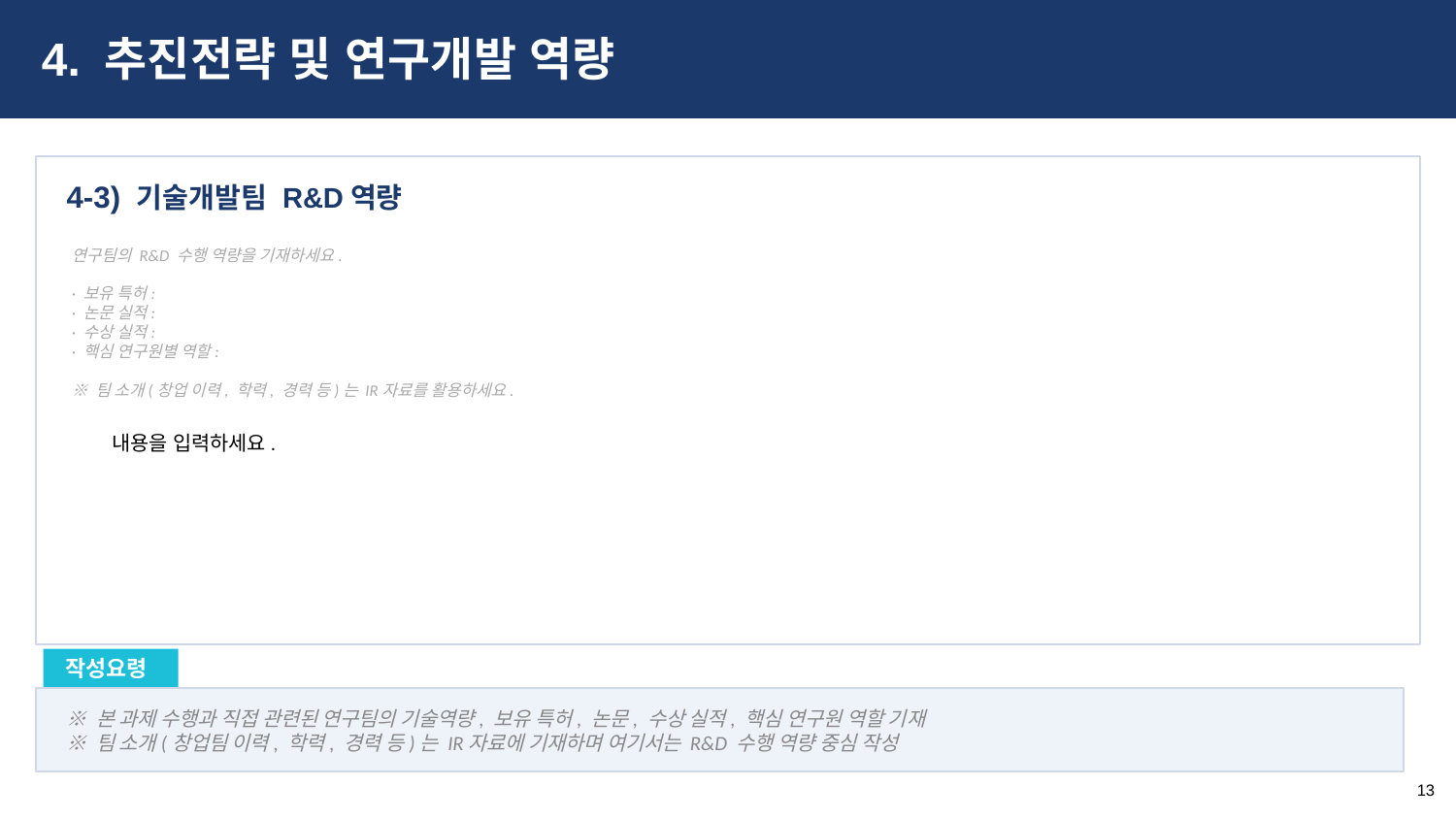

4. 추진전략 및 연구개발 역량
기술개발팀 R&D역량
4-3)

내용을 입력하세요.
연구팀의 R&D 수행 역량을 기재하세요.

· 보유 특허:
· 논문 실적:
· 수상 실적:
· 핵심 연구원별 역할:

※ 팀 소개(창업 이력, 학력, 경력 등)는 IR자료를 활용하세요.

작성요령

※ 본 과제 수행과 직접 관련된 연구팀의 기술역량, 보유 특허, 논문, 수상 실적, 핵심 연구원 역할 기재
※ 팀 소개(창업팀 이력, 학력, 경력 등)는 IR자료에 기재하며 여기서는 R&D 수행 역량 중심 작성

13